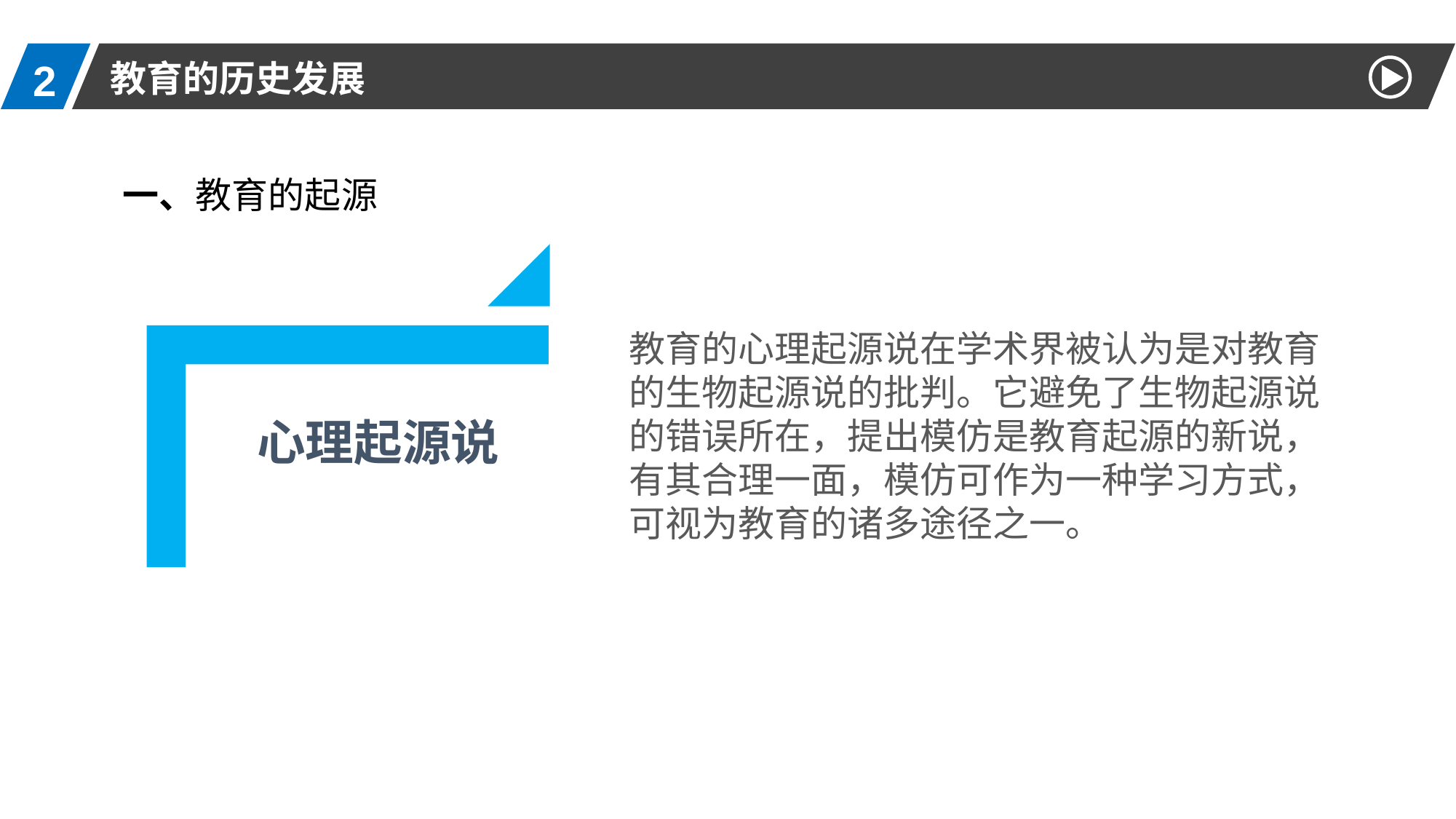

2
教育的历史发展

一、教育的起源

教育的心理起源说在学术界被认为是对教育的生物起源说的批判。它避免了生物起源说的错误所在，提出模仿是教育起源的新说，有其合理一面，模仿可作为一种学习方式，可视为教育的诸多途径之一。
心理起源说